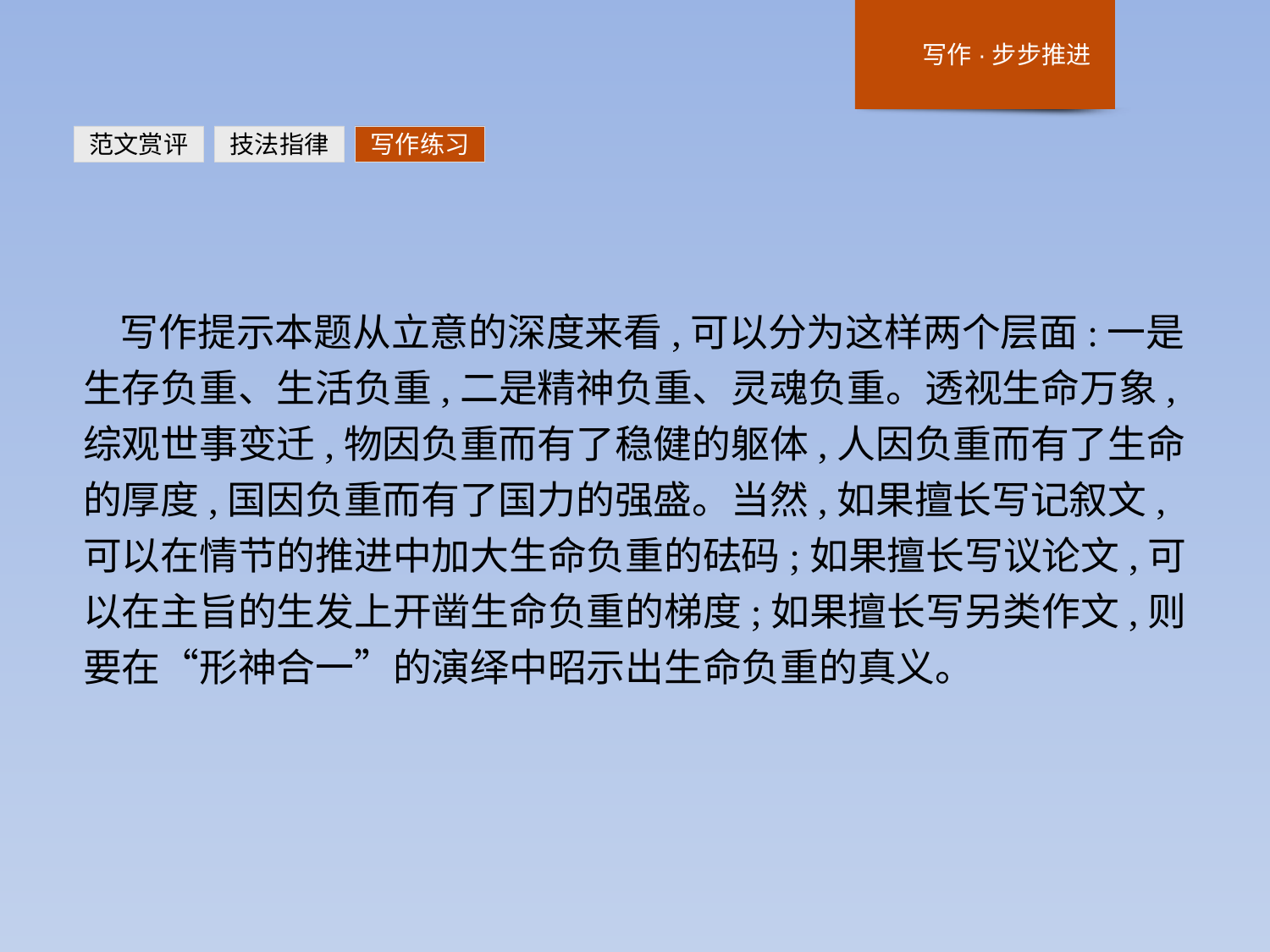

范文赏评
技法指律
写作练习
写作提示本题从立意的深度来看,可以分为这样两个层面:一是生存负重、生活负重,二是精神负重、灵魂负重。透视生命万象,综观世事变迁,物因负重而有了稳健的躯体,人因负重而有了生命的厚度,国因负重而有了国力的强盛。当然,如果擅长写记叙文,可以在情节的推进中加大生命负重的砝码;如果擅长写议论文,可以在主旨的生发上开凿生命负重的梯度;如果擅长写另类作文,则要在“形神合一”的演绎中昭示出生命负重的真义。